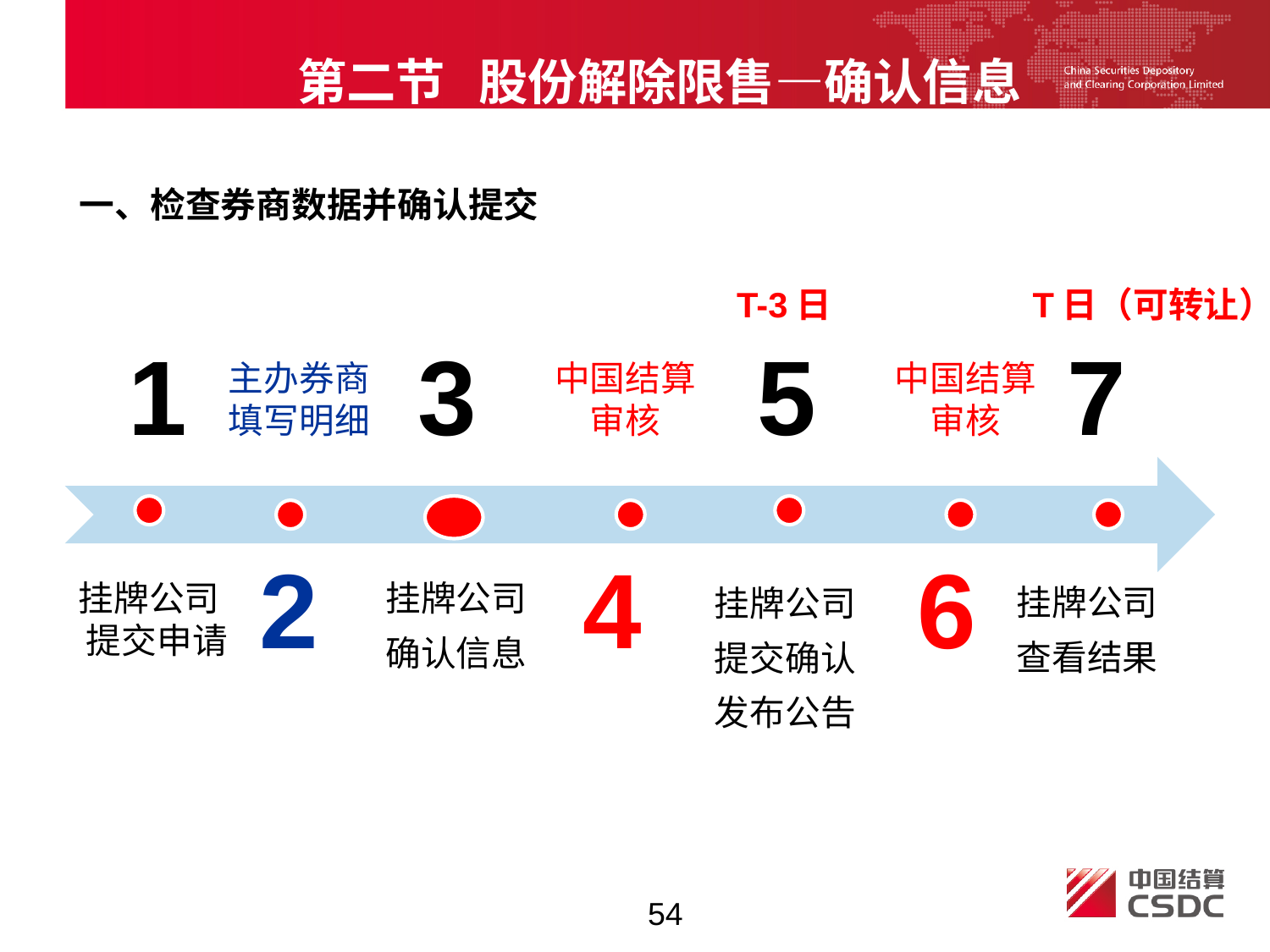

第二节   股份解除限售—确认信息
一、检查券商数据并确认提交
T-3日
T日（可转让）
1
3
5
7
主办券商
填写明细

中国结算
审核

中国结算
审核

2
4
6
挂牌公司
确认信息
挂牌公司
 提交申请
挂牌公司
查看结果
挂牌公司
提交确认
发布公告
54